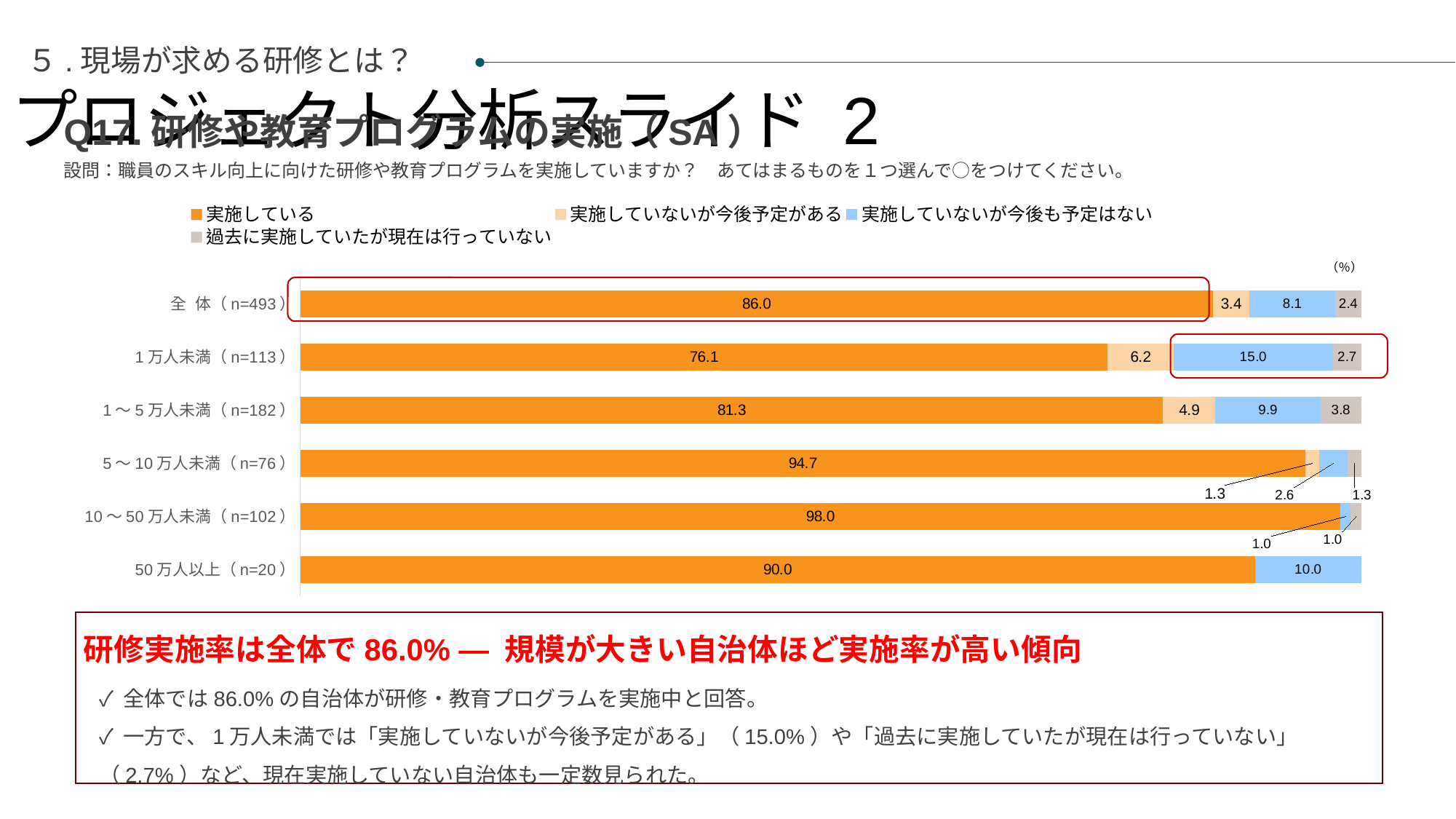

プロジェクト分析スライド 2
５.現場が求める研修とは？
Q17.研修や教育プログラムの実施（SA）
設問：職員のスキル向上に向けた研修や教育プログラムを実施していますか？　あてはまるものを１つ選んで○をつけてください。

### Chart

| Category | 実施している | 実施していないが今後予定がある | 実施していないが今後も予定はない | 過去に実施していたが現在は行っていない |
|---|---|---|---|---|
|   全  体（n=493） | 86.00405679513185 | 3.4482758620689653 | 8.113590263691684 | 2.434077079107505 |
| 1万人未満（n=113） | 76.10619469026548 | 6.1946902654867255 | 15.04424778761062 | 2.6548672566371683 |
| 1～5万人未満（n=182） | 81.31868131868131 | 4.945054945054945 | 9.89010989010989 | 3.8461538461538463 |
| 5～10万人未満（n=76） | 94.73684210526315 | 1.3157894736842104 | 2.631578947368421 | 1.3157894736842104 |
| 10～50万人未満（n=102） | 98.0392156862745 | 0.0 | 0.9803921568627451 | 0.9803921568627451 |
| 50万人以上（n=20） | 90.0 | 0.0 | 10.0 | 0.0 |
（％）

研修実施率は全体で86.0% ― 規模が大きい自治体ほど実施率が高い傾向
✓ 全体では86.0%の自治体が研修・教育プログラムを実施中と回答。
✓ 一方で、1万人未満では「実施していないが今後予定がある」（15.0%）や「過去に実施していたが現在は行っていない」（2.7%）など、現在実施していない自治体も一定数見られた。